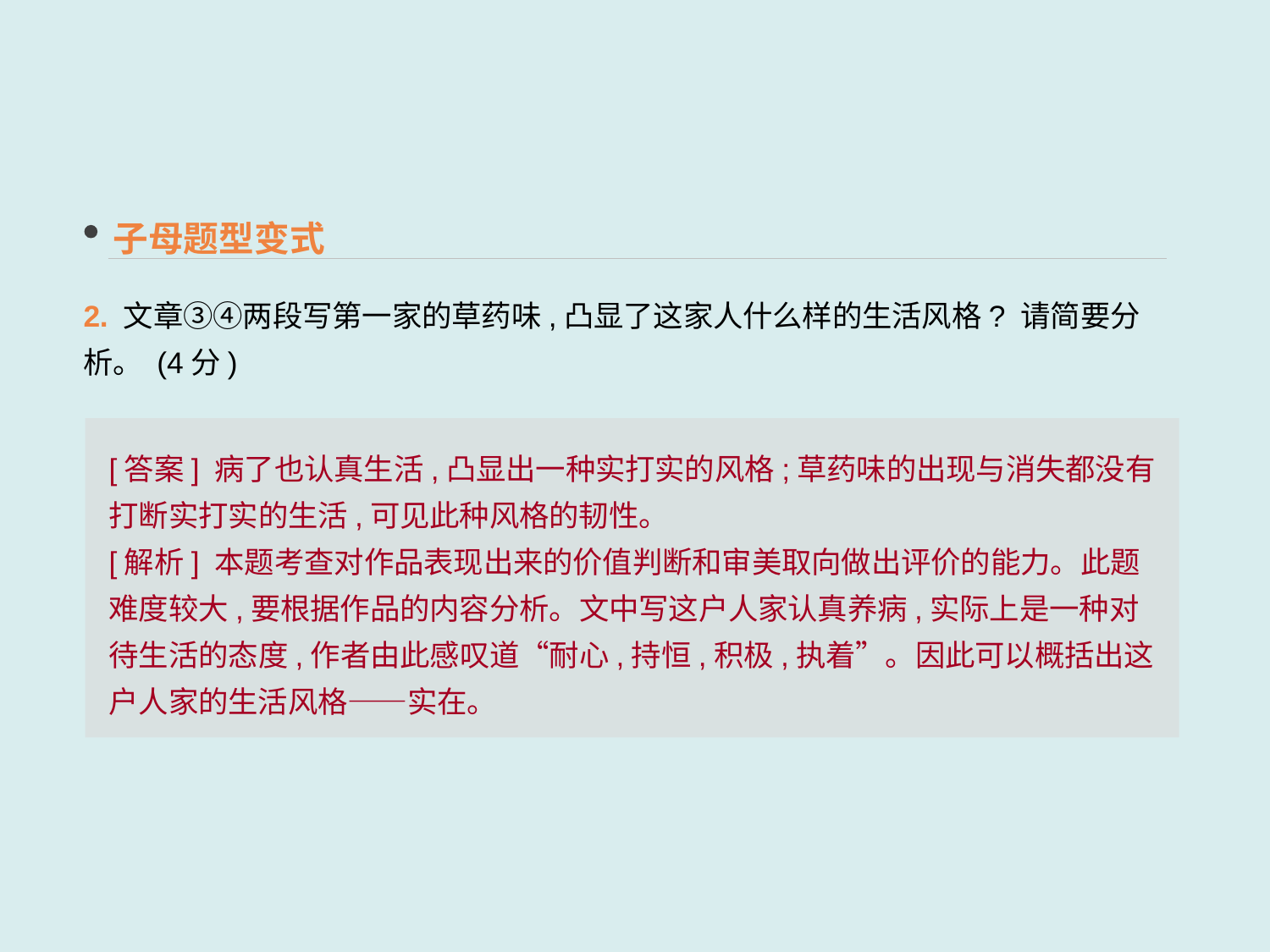

子母题型变式

2. 文章③④两段写第一家的草药味,凸显了这家人什么样的生活风格? 请简要分析。 (4分)

[答案] 病了也认真生活,凸显出一种实打实的风格;草药味的出现与消失都没有打断实打实的生活,可见此种风格的韧性。
[解析] 本题考查对作品表现出来的价值判断和审美取向做出评价的能力。此题难度较大,要根据作品的内容分析。文中写这户人家认真养病,实际上是一种对待生活的态度,作者由此感叹道“耐心,持恒,积极,执着”。因此可以概括出这户人家的生活风格——实在。